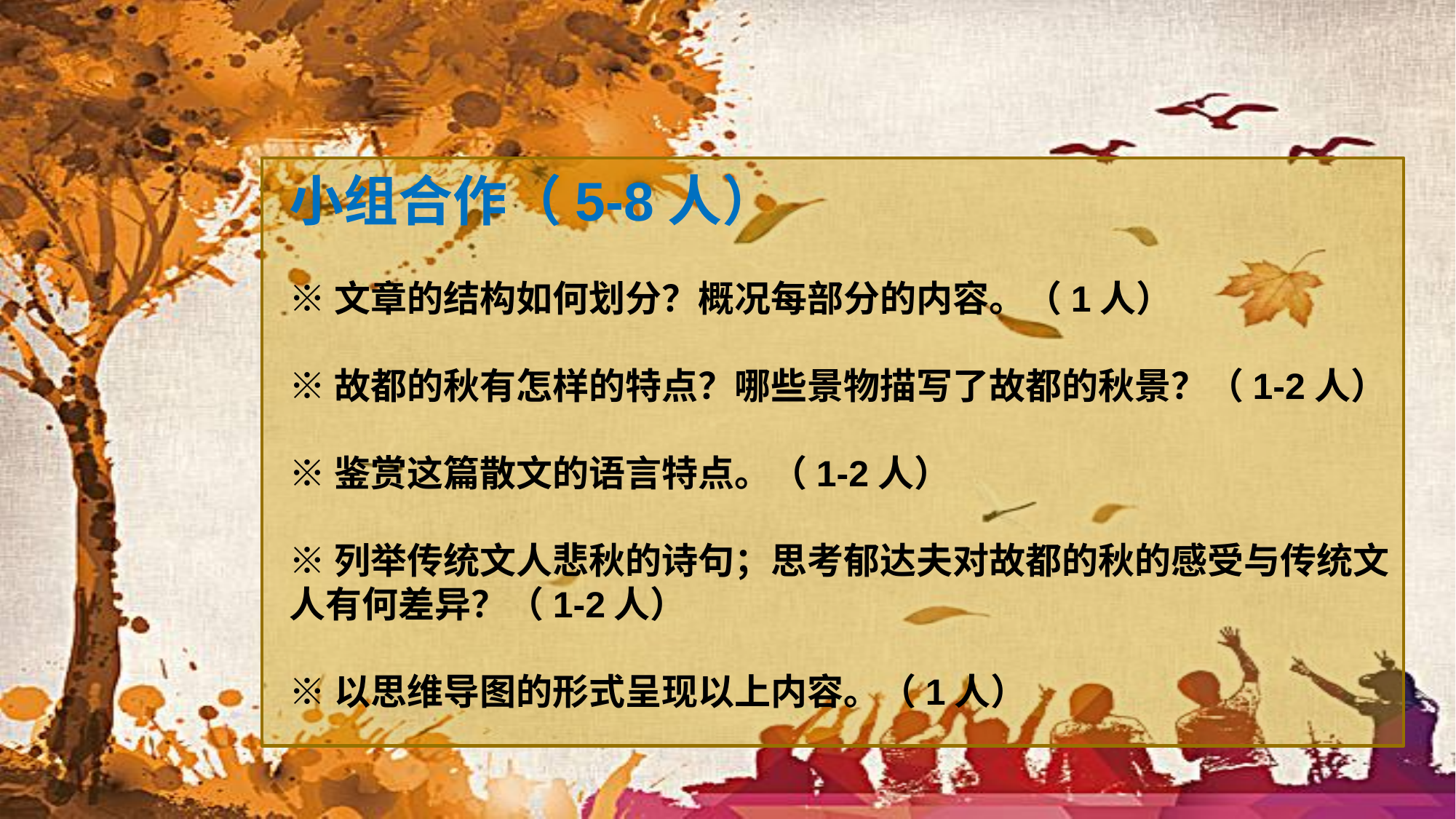

小组合作（5-8人）

※文章的结构如何划分？概况每部分的内容。（1人）

※故都的秋有怎样的特点？哪些景物描写了故都的秋景？（1-2人）

※鉴赏这篇散文的语言特点。（1-2人）

※列举传统文人悲秋的诗句；思考郁达夫对故都的秋的感受与传统文人有何差异？（1-2人）

※以思维导图的形式呈现以上内容。（1人）